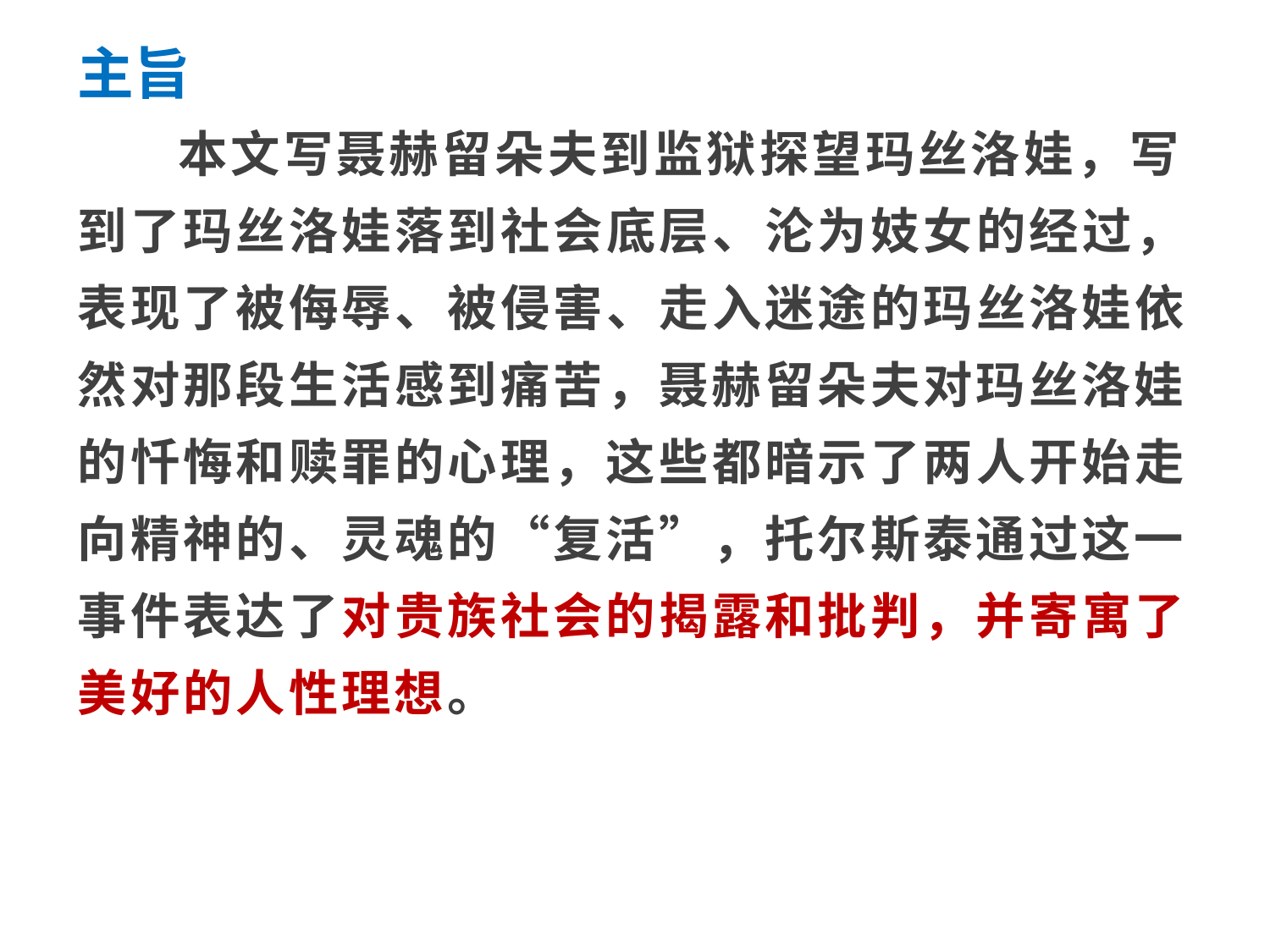

主旨
      本文写聂赫留朵夫到监狱探望玛丝洛娃，写到了玛丝洛娃落到社会底层、沦为妓女的经过，表现了被侮辱、被侵害、走入迷途的玛丝洛娃依然对那段生活感到痛苦，聂赫留朵夫对玛丝洛娃的忏悔和赎罪的心理，这些都暗示了两人开始走向精神的、灵魂的“复活”，托尔斯泰通过这一事件表达了对贵族社会的揭露和批判，并寄寓了美好的人性理想。